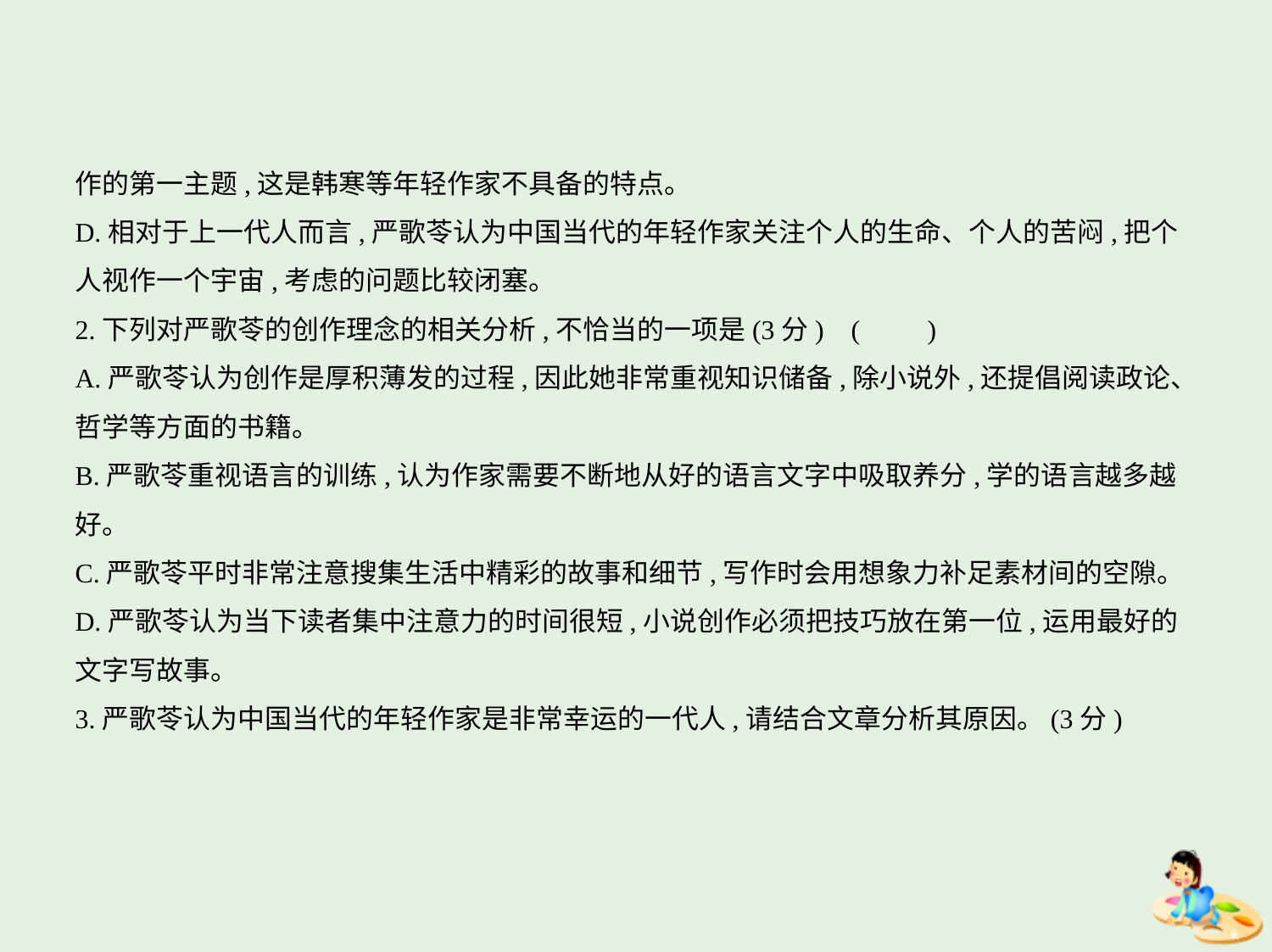

作的第一主题,这是韩寒等年轻作家不具备的特点。
D.相对于上一代人而言,严歌苓认为中国当代的年轻作家关注个人的生命、个人的苦闷,把个
人视作一个宇宙,考虑的问题比较闭塞。
2.下列对严歌苓的创作理念的相关分析,不恰当的一项是(3分) (　　)
A.严歌苓认为创作是厚积薄发的过程,因此她非常重视知识储备,除小说外,还提倡阅读政论、
哲学等方面的书籍。
B.严歌苓重视语言的训练,认为作家需要不断地从好的语言文字中吸取养分,学的语言越多越好。
C.严歌苓平时非常注意搜集生活中精彩的故事和细节,写作时会用想象力补足素材间的空隙。
D.严歌苓认为当下读者集中注意力的时间很短,小说创作必须把技巧放在第一位,运用最好的
文字写故事。
3.严歌苓认为中国当代的年轻作家是非常幸运的一代人,请结合文章分析其原因。(3分)